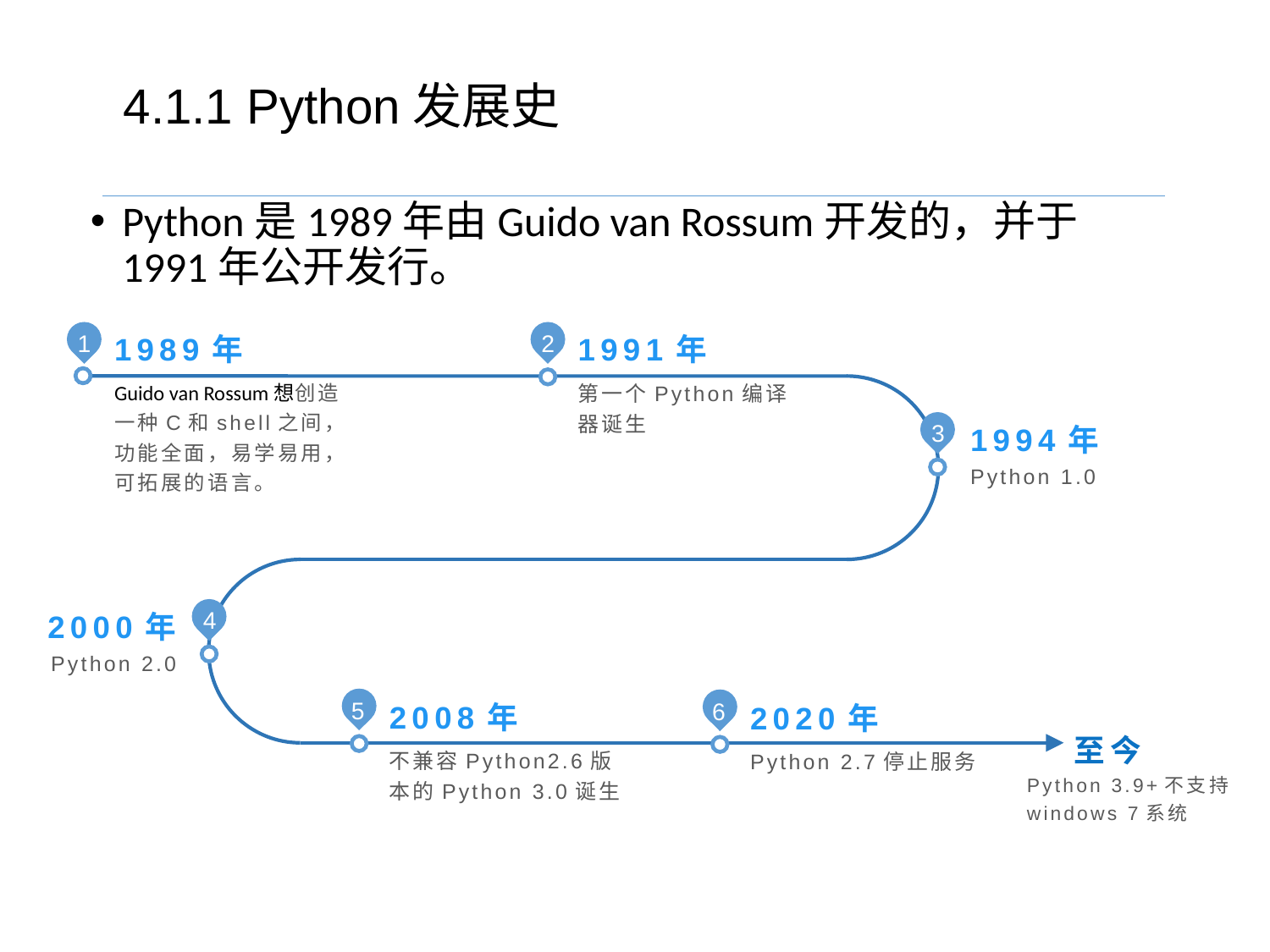

# 4.1.1 Python发展史
Python是1989年由Guido van Rossum开发的，并于1991年公开发行。
1
1989年
2
1991年

Guido van Rossum想创造一种C和shell之间，功能全面，易学易用，可拓展的语言。
第一个Python编译器诞生

3

1994年
Python 1.0
2000年
4

Python 2.0
5
2008年
6
2020年

至今

不兼容Python2.6版本的Python 3.0诞生
Python 2.7停止服务
Python 3.9+不支持windows 7系统